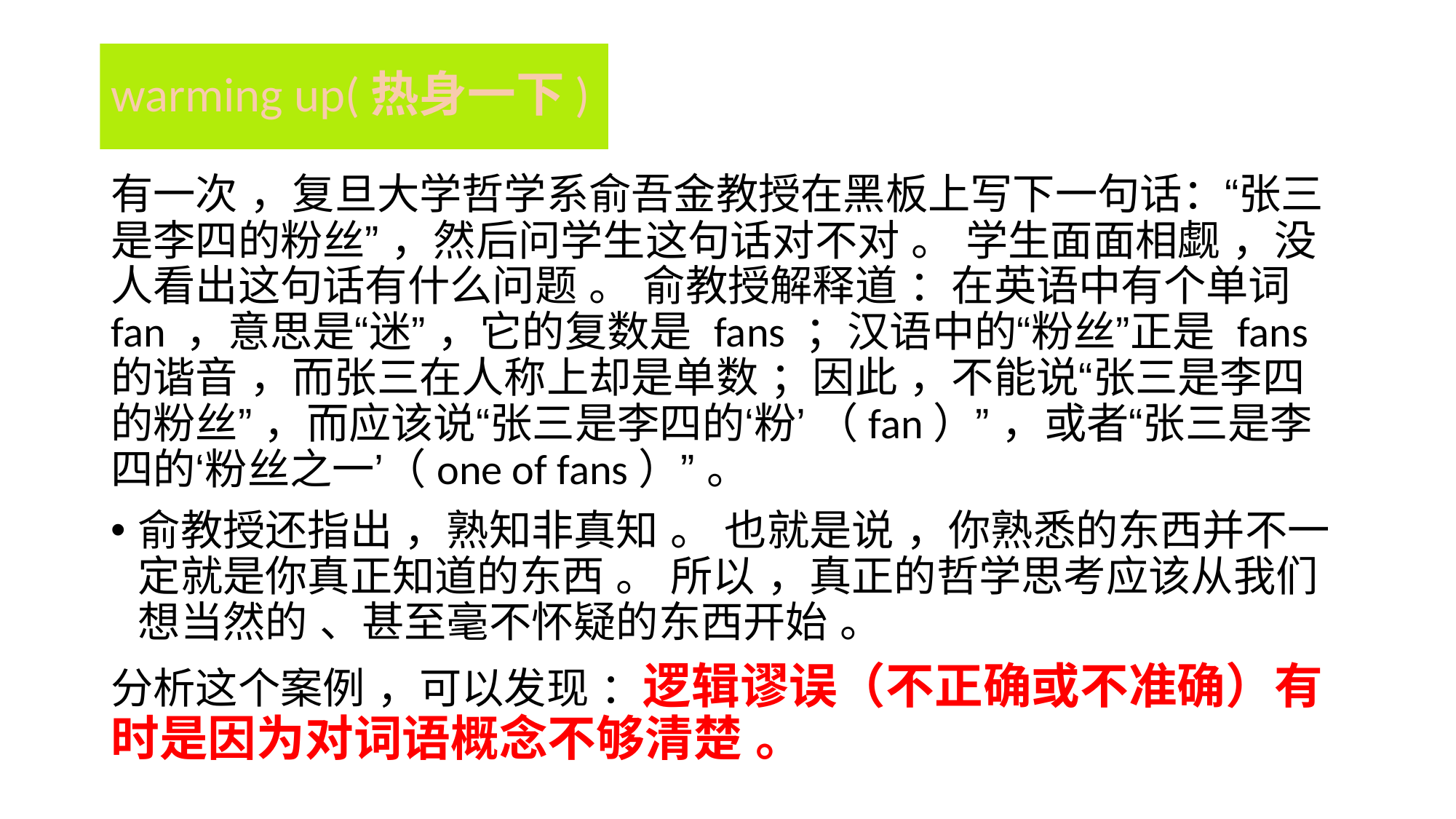

# warming up(热身一下)
有一次 ，复旦大学哲学系俞吾金教授在黑板上写下一句话：“张三是李四的粉丝” ，然后问学生这句话对不对 。 学生面面相觑 ，没人看出这句话有什么问题 。 俞教授解释道 ：在英语中有个单词 fan ，意思是“迷” ，它的复数是 fans ；汉语中的“粉丝”正是 fans 的谐音 ，而张三在人称上却是单数 ；因此 ，不能说“张三是李四的粉丝” ，而应该说“张三是李四的‘粉’ （fan）” ，或者“张三是李四的‘粉丝之一’（one of fans）” 。
俞教授还指出 ，熟知非真知 。 也就是说 ，你熟悉的东西并不一定就是你真正知道的东西 。 所以 ，真正的哲学思考应该从我们想当然的 、甚至毫不怀疑的东西开始 。
分析这个案例 ，可以发现 ：逻辑谬误（不正确或不准确）有时是因为对词语概念不够清楚 。